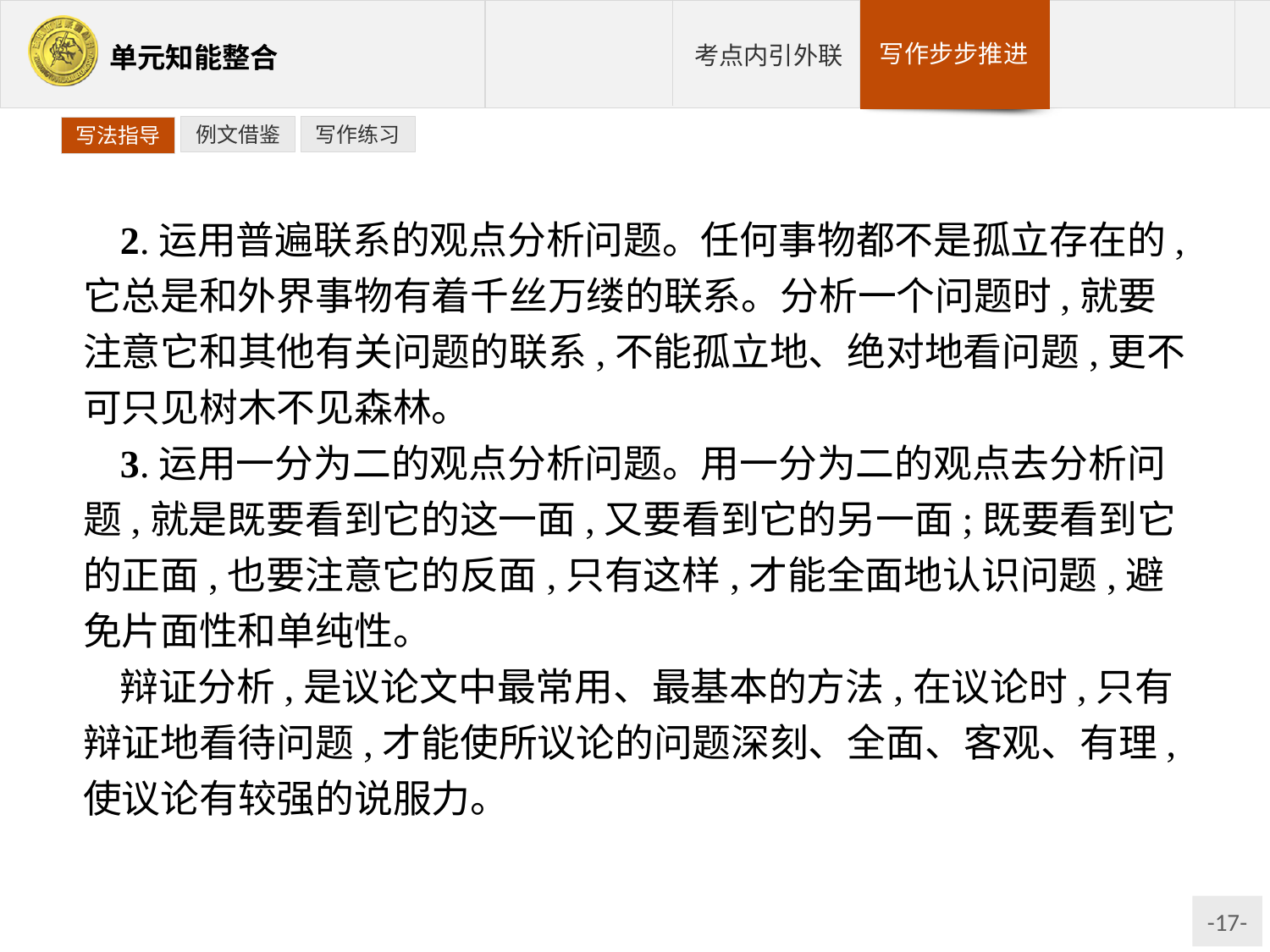

例文借鉴
写作练习
写法指导
2.运用普遍联系的观点分析问题。任何事物都不是孤立存在的,它总是和外界事物有着千丝万缕的联系。分析一个问题时,就要注意它和其他有关问题的联系,不能孤立地、绝对地看问题,更不可只见树木不见森林。
3.运用一分为二的观点分析问题。用一分为二的观点去分析问题,就是既要看到它的这一面,又要看到它的另一面;既要看到它的正面,也要注意它的反面,只有这样,才能全面地认识问题,避免片面性和单纯性。
辩证分析,是议论文中最常用、最基本的方法,在议论时,只有辩证地看待问题,才能使所议论的问题深刻、全面、客观、有理,使议论有较强的说服力。